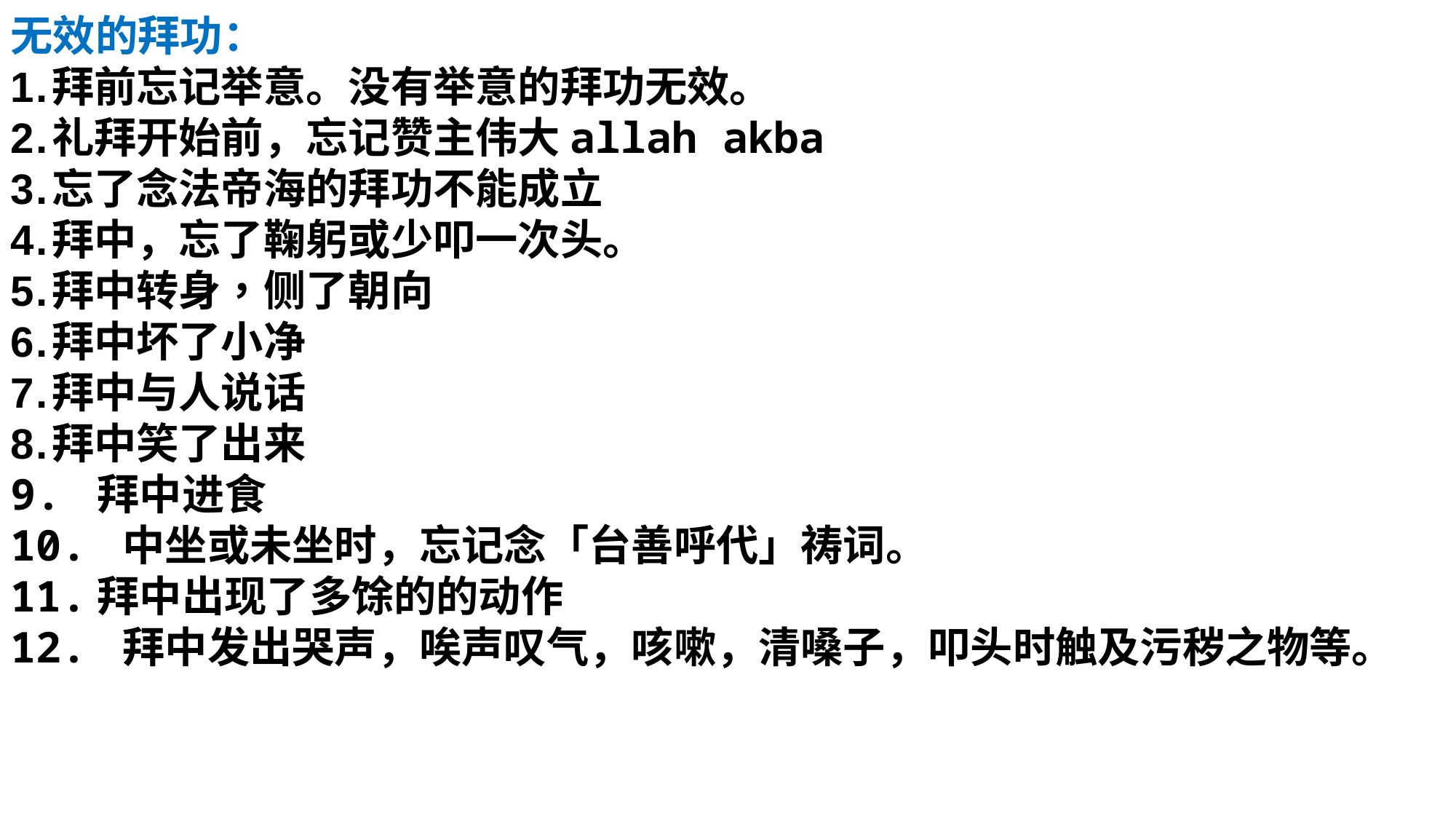

无效的拜功：
拜前忘记举意。没有举意的拜功无效。
礼拜开始前，忘记赞主伟大allah akba
忘了念法帝海的拜功不能成立
拜中，忘了鞠躬或少叩一次头。
拜中转身，侧了朝向
拜中坏了小净
拜中与人说话
拜中笑了出来
9. 拜中进食
10. 中坐或未坐时，忘记念「台善呼代」祷词。
11.拜中出现了多馀的的动作
12. 拜中发出哭声，唉声叹气，咳嗽，清嗓子，叩头时触及污秽之物等。